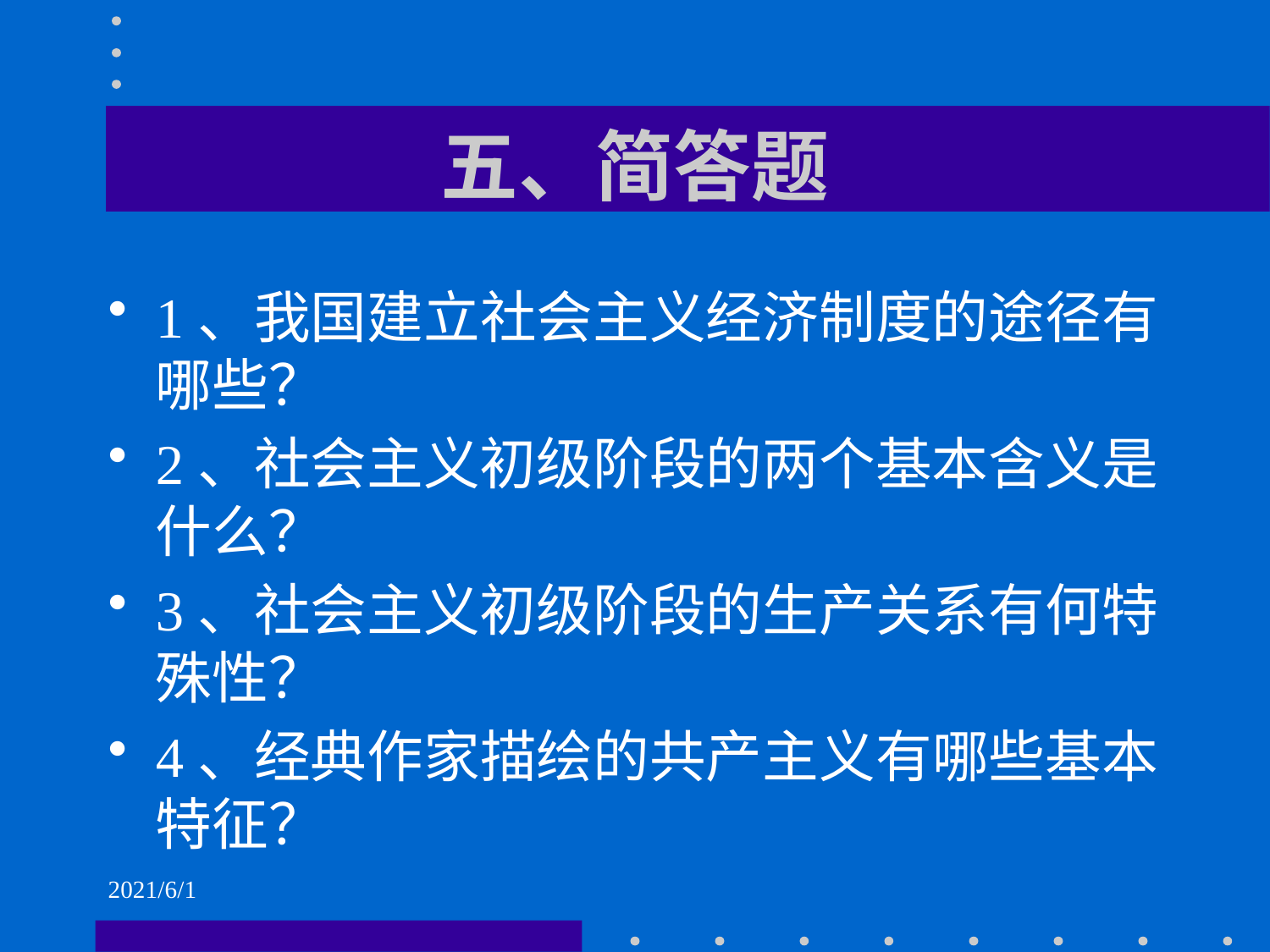

# 五、简答题
1、我国建立社会主义经济制度的途径有哪些？
2、社会主义初级阶段的两个基本含义是什么？
3、社会主义初级阶段的生产关系有何特殊性？
4、经典作家描绘的共产主义有哪些基本特征？
2021/6/1